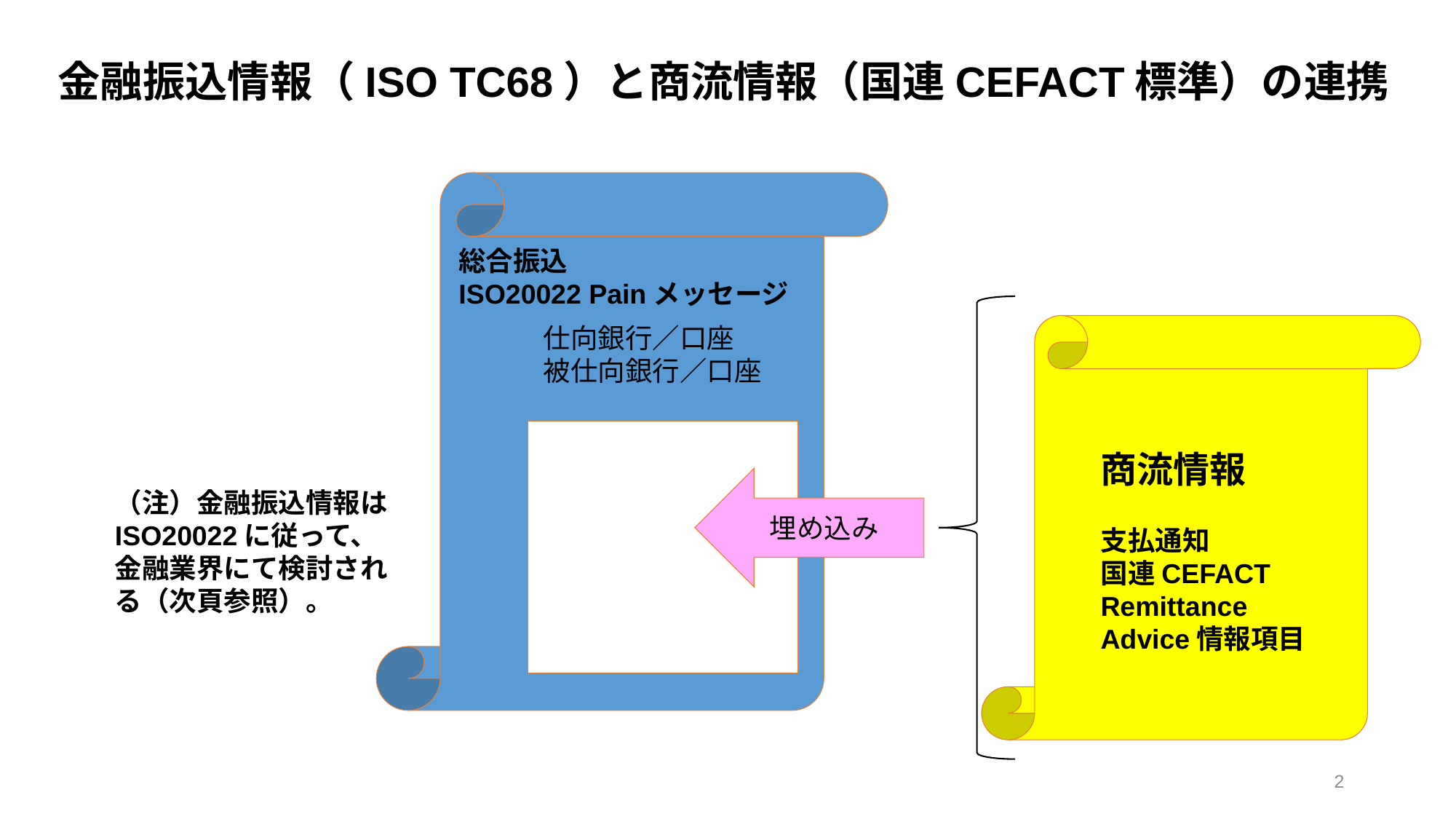

# 金融振込情報（ISO TC68）と商流情報（国連CEFACT標準）の連携

総合振込
ISO20022 Painメッセージ

仕向銀行／口座
被仕向銀行／口座

商流情報

支払通知
国連CEFACT
Remittance Advice情報項目
埋め込み
（注）金融振込情報はISO20022に従って、金融業界にて検討される（次頁参照）。
2